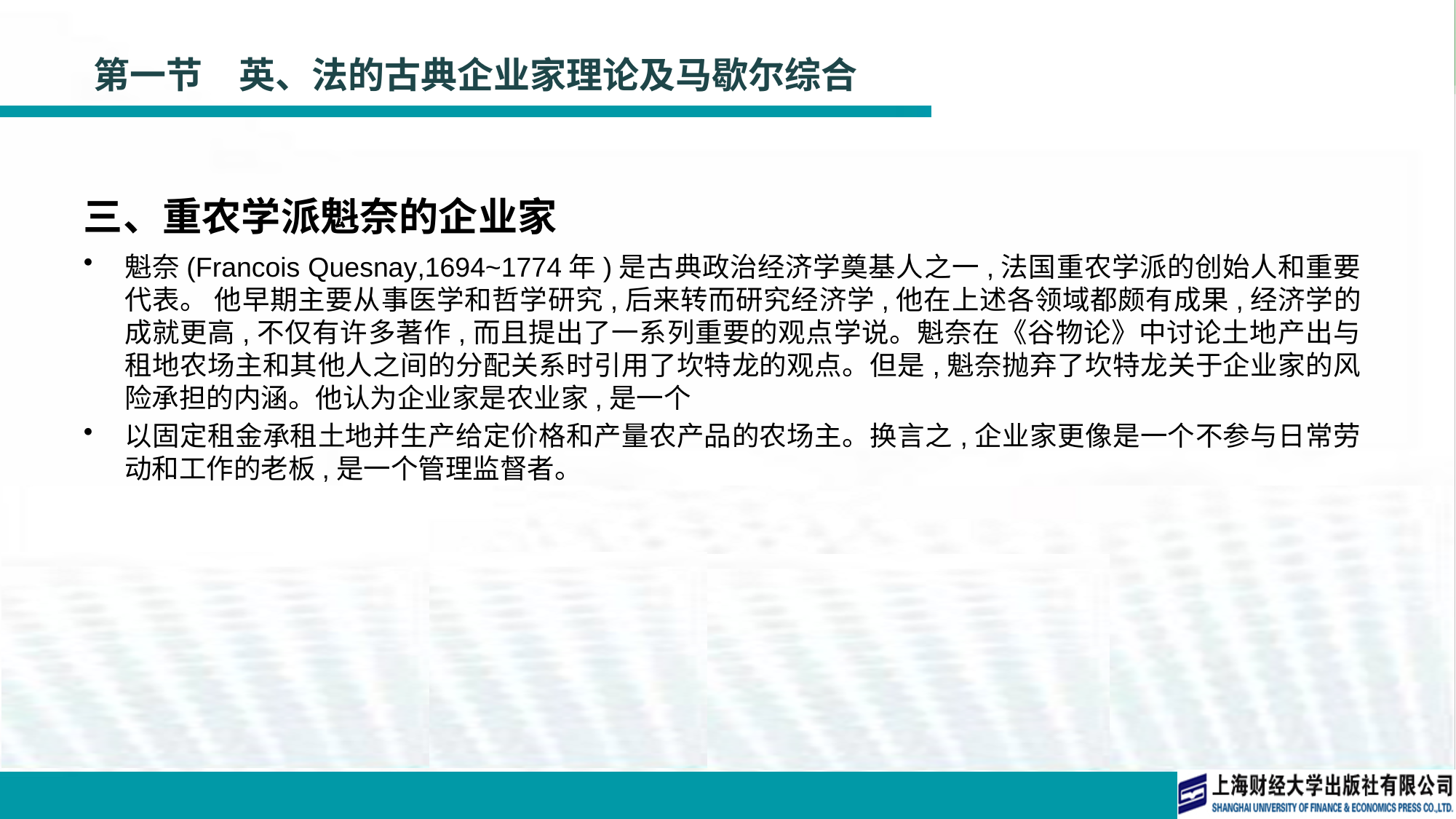

# 第一节　英、法的古典企业家理论及马歇尔综合
三、重农学派魁奈的企业家
魁奈(Francois Quesnay,1694~1774年)是古典政治经济学奠基人之一,法国重农学派的创始人和重要代表。 他早期主要从事医学和哲学研究,后来转而研究经济学,他在上述各领域都颇有成果,经济学的成就更高,不仅有许多著作,而且提出了一系列重要的观点学说。魁奈在《谷物论》中讨论土地产出与租地农场主和其他人之间的分配关系时引用了坎特龙的观点。但是,魁奈抛弃了坎特龙关于企业家的风险承担的内涵。他认为企业家是农业家,是一个
以固定租金承租土地并生产给定价格和产量农产品的农场主。换言之,企业家更像是一个不参与日常劳动和工作的老板,是一个管理监督者。